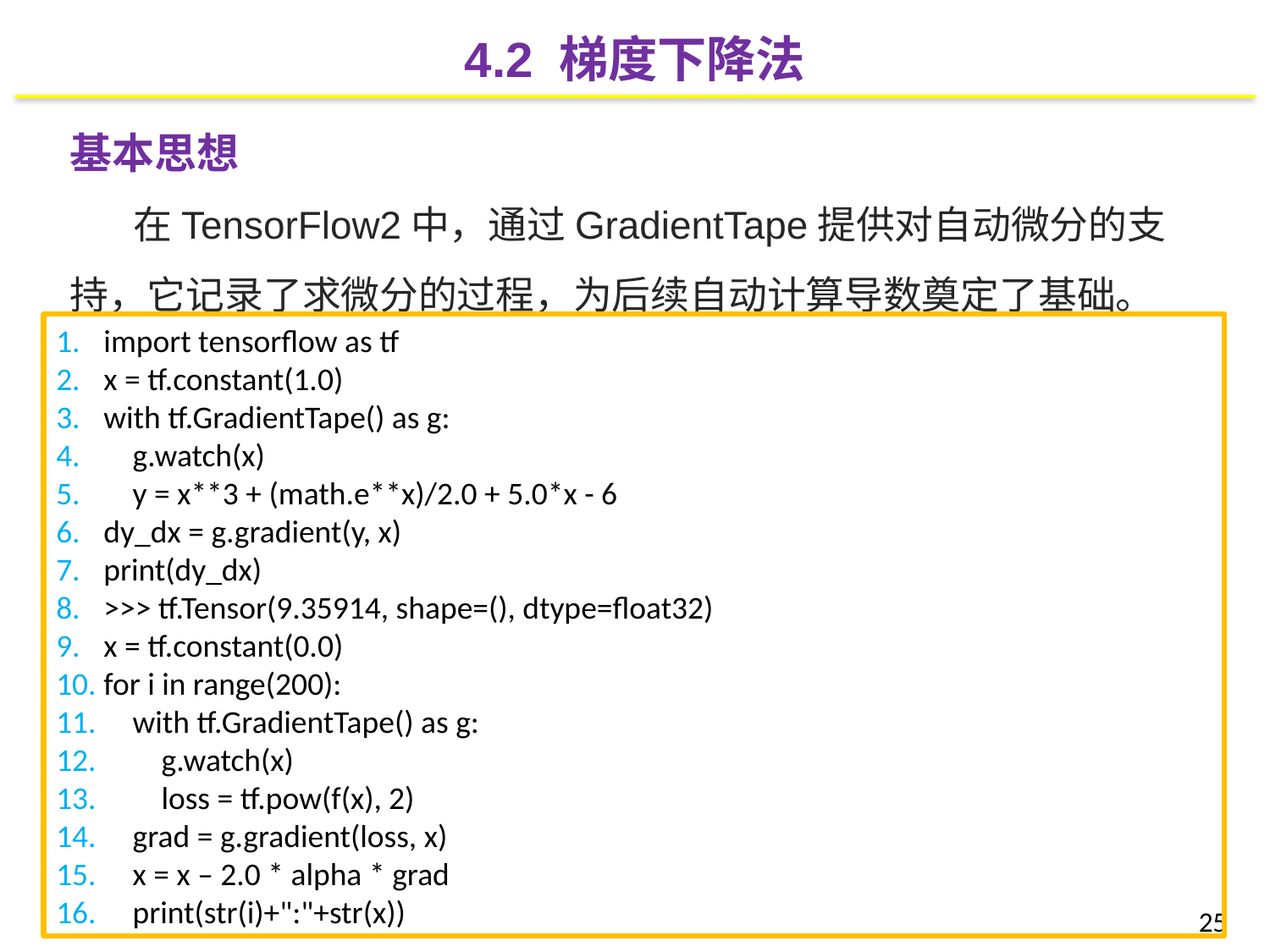

4.2 梯度下降法
基本思想
在TensorFlow2中，通过GradientTape提供对自动微分的支持，它记录了求微分的过程，为后续自动计算导数奠定了基础。

import tensorflow as tf
x = tf.constant(1.0)
with tf.GradientTape() as g:
    g.watch(x)
    y = x**3 + (math.e**x)/2.0 + 5.0*x - 6
dy_dx = g.gradient(y, x)
print(dy_dx)
>>> tf.Tensor(9.35914, shape=(), dtype=float32)
x = tf.constant(0.0)
for i in range(200):
    with tf.GradientTape() as g:
        g.watch(x)
        loss = tf.pow(f(x), 2)
    grad = g.gradient(loss, x)
    x = x – 2.0 * alpha * grad
    print(str(i)+":"+str(x))
25